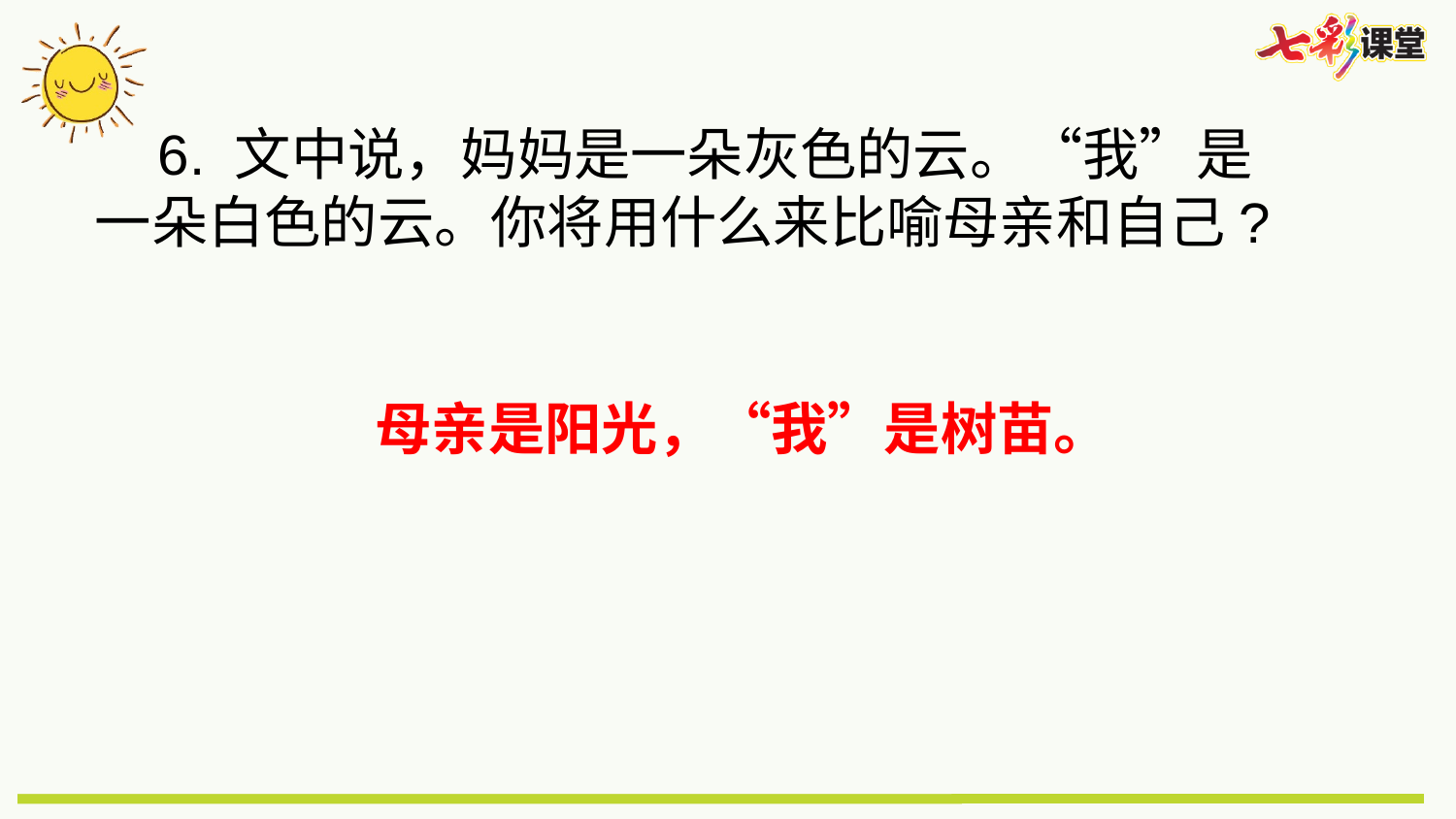

6. 文中说，妈妈是一朵灰色的云。“我”是一朵白色的云。你将用什么来比喻母亲和自己?
母亲是阳光，“我”是树苗。